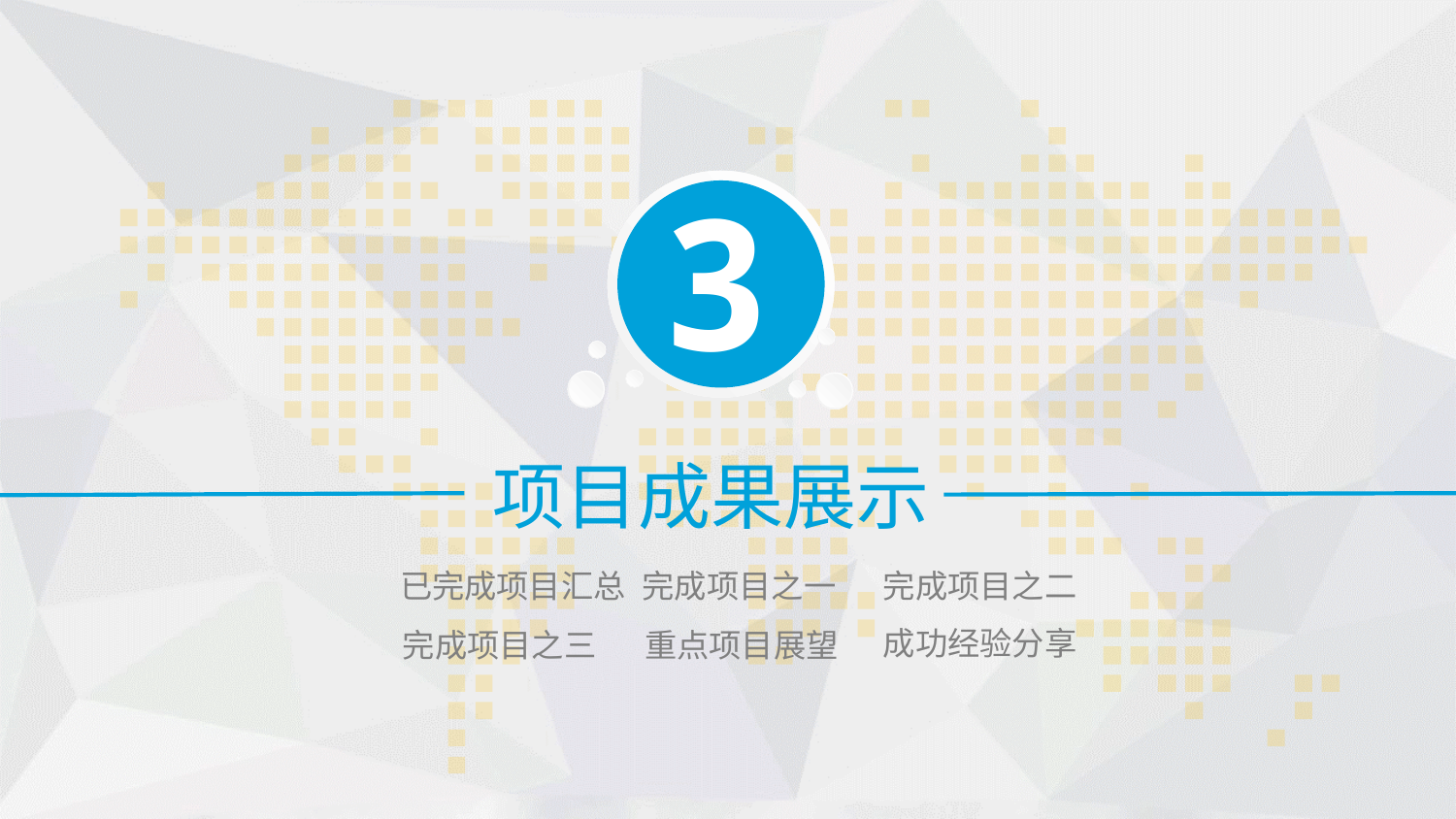

3

项目成果展示
已完成项目汇总
完成项目之一
完成项目之二
成功经验分享
重点项目展望
完成项目之三